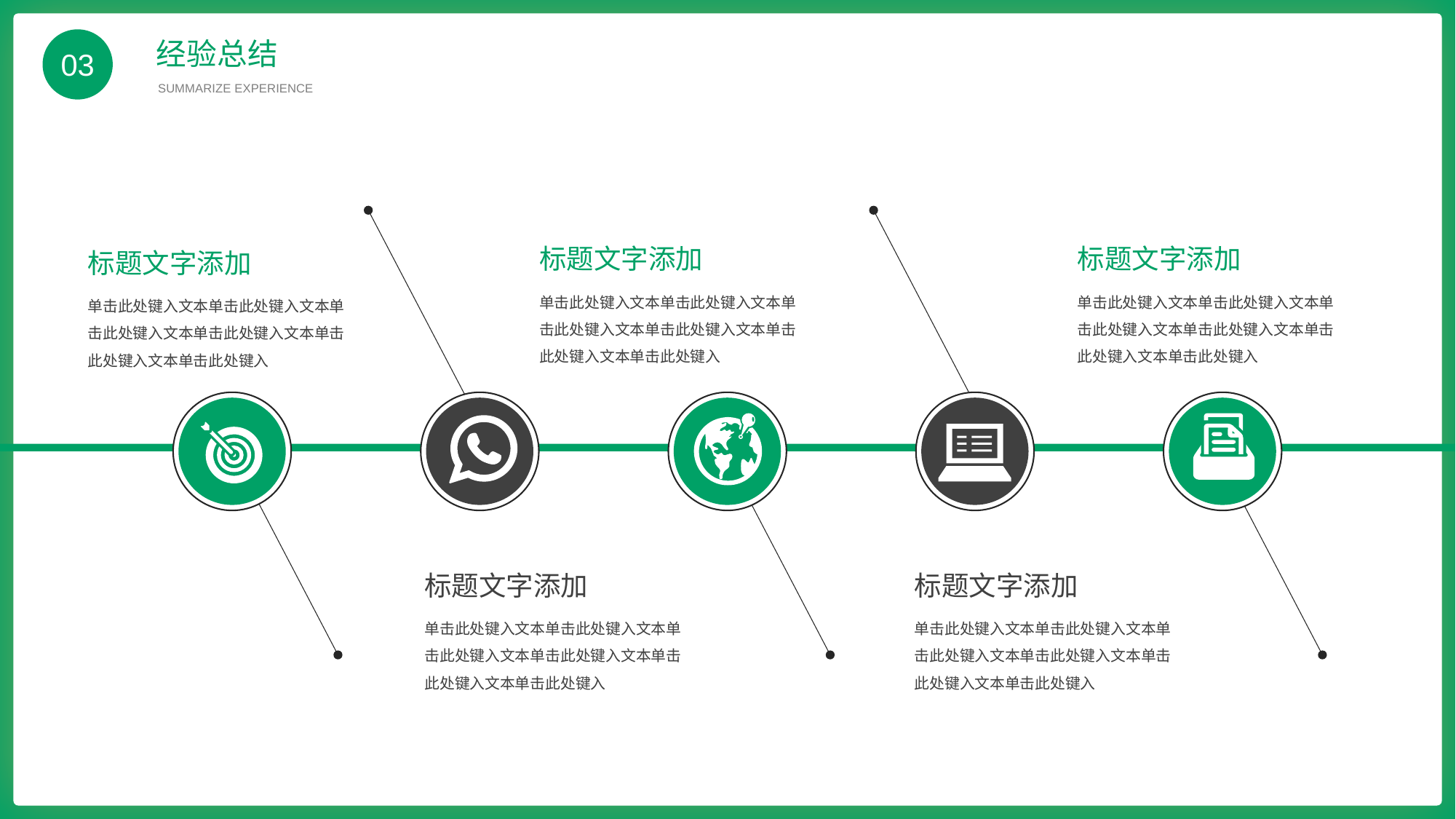

经验总结
SUMMARIZE EXPERIENCE
03

标题文字添加
单击此处键入文本单击此处键入文本单击此处键入文本单击此处键入文本单击此处键入文本单击此处键入

标题文字添加
单击此处键入文本单击此处键入文本单击此处键入文本单击此处键入文本单击此处键入文本单击此处键入
标题文字添加
单击此处键入文本单击此处键入文本单击此处键入文本单击此处键入文本单击此处键入文本单击此处键入

标题文字添加
单击此处键入文本单击此处键入文本单击此处键入文本单击此处键入文本单击此处键入文本单击此处键入

标题文字添加
单击此处键入文本单击此处键入文本单击此处键入文本单击此处键入文本单击此处键入文本单击此处键入